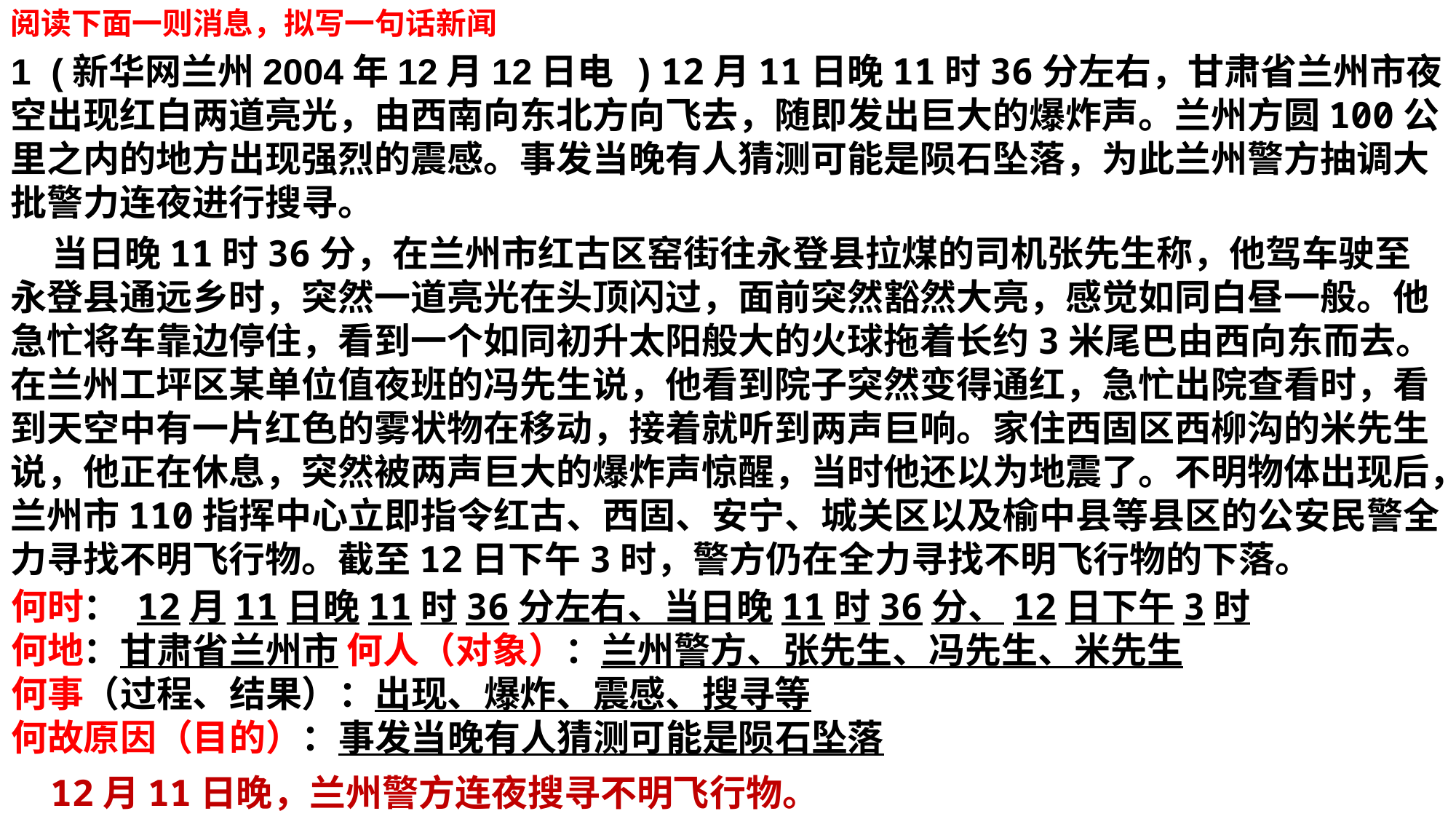

阅读下面一则消息，拟写一句话新闻
1  (新华网兰州2004年12月12日电  ) 12月11日晚11时36分左右，甘肃省兰州市夜空出现红白两道亮光，由西南向东北方向飞去，随即发出巨大的爆炸声。兰州方圆100公里之内的地方出现强烈的震感。事发当晚有人猜测可能是陨石坠落，为此兰州警方抽调大批警力连夜进行搜寻。
    当日晚11时36分，在兰州市红古区窑街往永登县拉煤的司机张先生称，他驾车驶至永登县通远乡时，突然一道亮光在头顶闪过，面前突然豁然大亮，感觉如同白昼一般。他急忙将车靠边停住，看到一个如同初升太阳般大的火球拖着长约3米尾巴由西向东而去。在兰州工坪区某单位值夜班的冯先生说，他看到院子突然变得通红，急忙出院查看时，看到天空中有一片红色的雾状物在移动，接着就听到两声巨响。家住西固区西柳沟的米先生说，他正在休息，突然被两声巨大的爆炸声惊醒，当时他还以为地震了。不明物体出现后，兰州市110指挥中心立即指令红古、西固、安宁、城关区以及榆中县等县区的公安民警全力寻找不明飞行物。截至12日下午3时，警方仍在全力寻找不明飞行物的下落。

何时： 12月11日晚11时36分左右、当日晚11时36分、12日下午3时
何地：甘肃省兰州市 何人（对象）：兰州警方、张先生、冯先生、米先生
何事（过程、结果）：出现、爆炸、震感、搜寻等
何故原因（目的）：事发当晚有人猜测可能是陨石坠落
12月11日晚，兰州警方连夜搜寻不明飞行物。